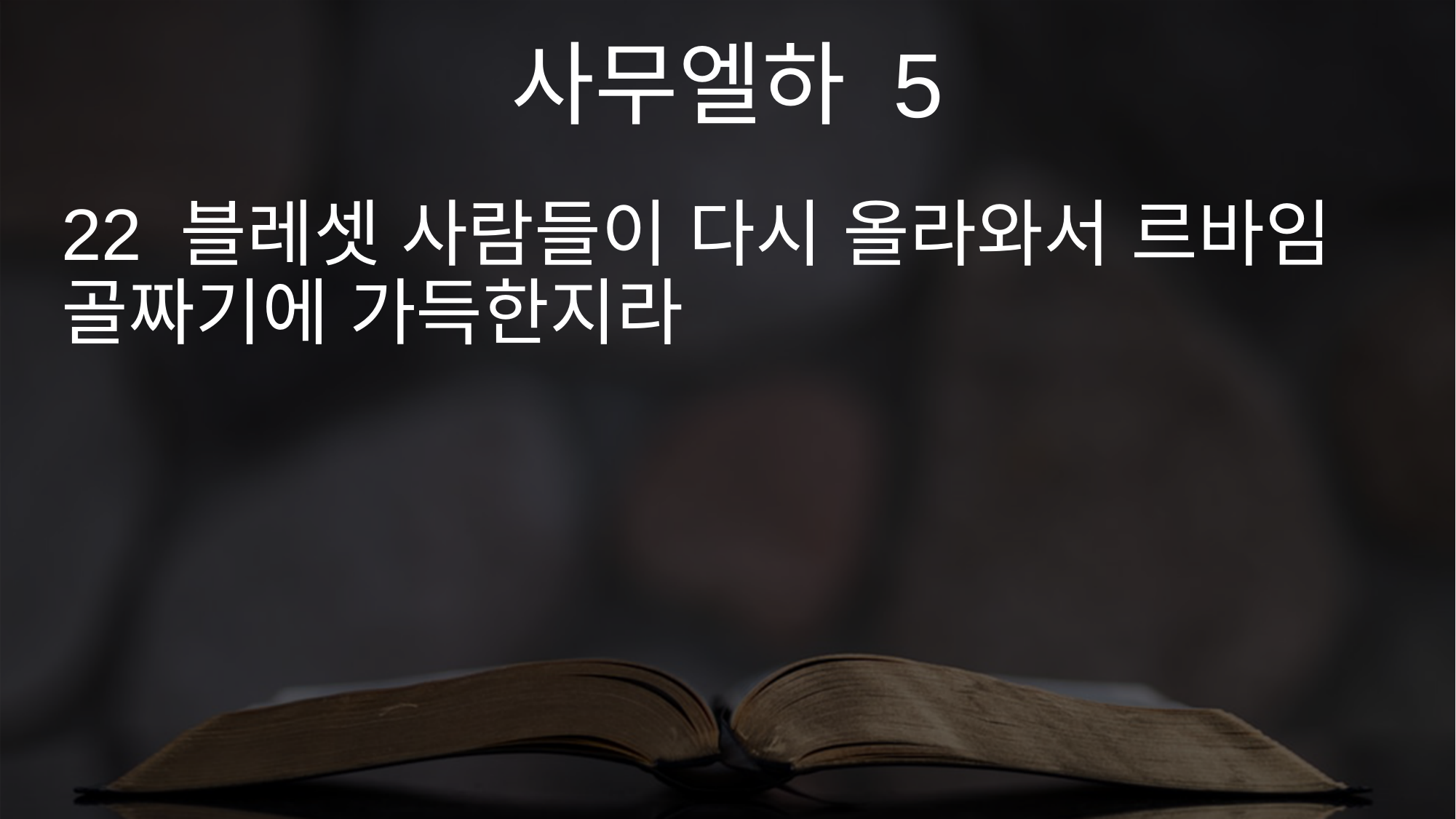

사무엘하 5
22 블레셋 사람들이 다시 올라와서 르바임 골짜기에 가득한지라